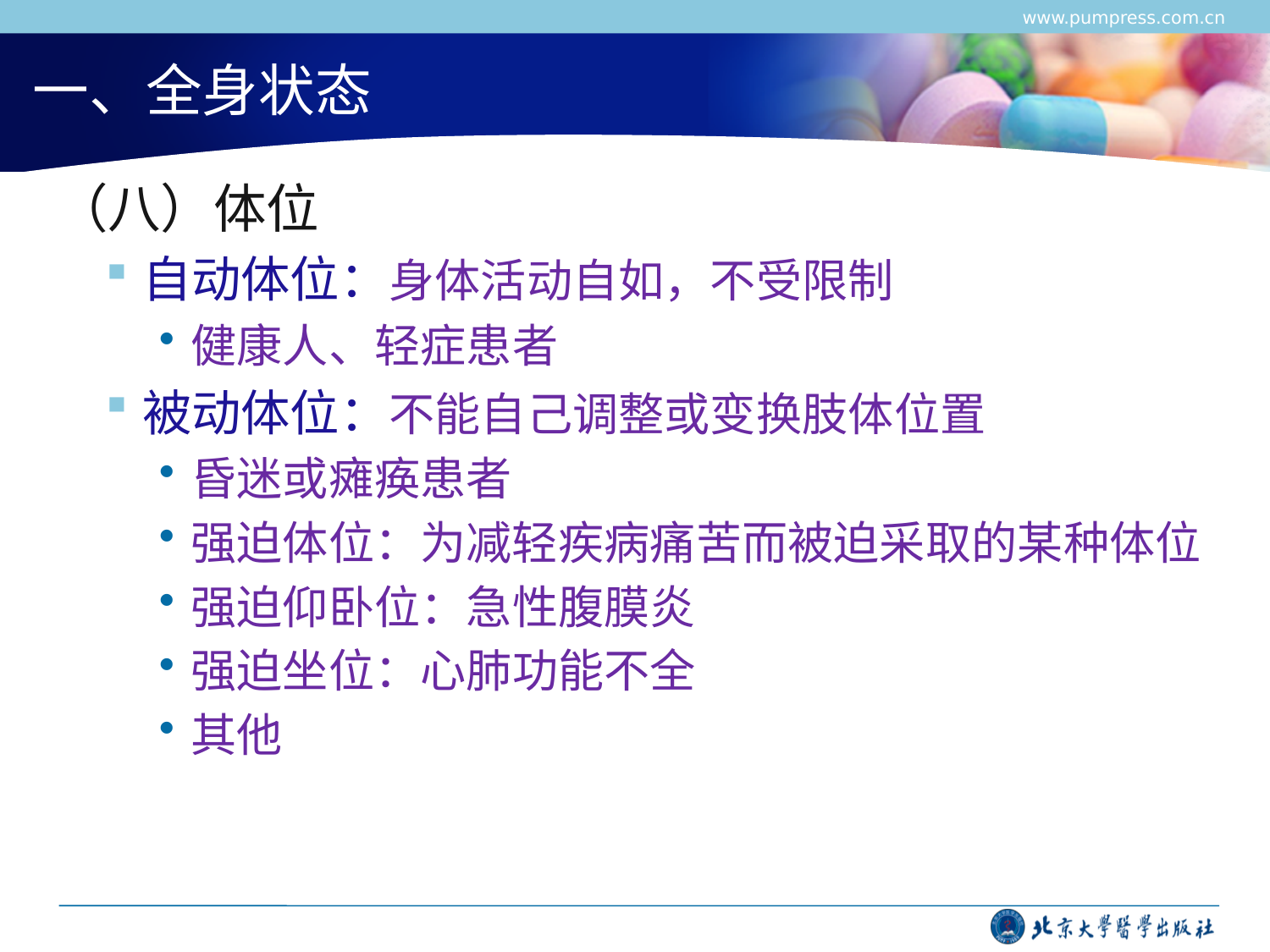

www.pumpress.com.cn
# 一、全身状态
（八）体位
自动体位：身体活动自如，不受限制
健康人、轻症患者
被动体位：不能自己调整或变换肢体位置
昏迷或瘫痪患者
强迫体位：为减轻疾病痛苦而被迫采取的某种体位
强迫仰卧位：急性腹膜炎
强迫坐位：心肺功能不全
其他